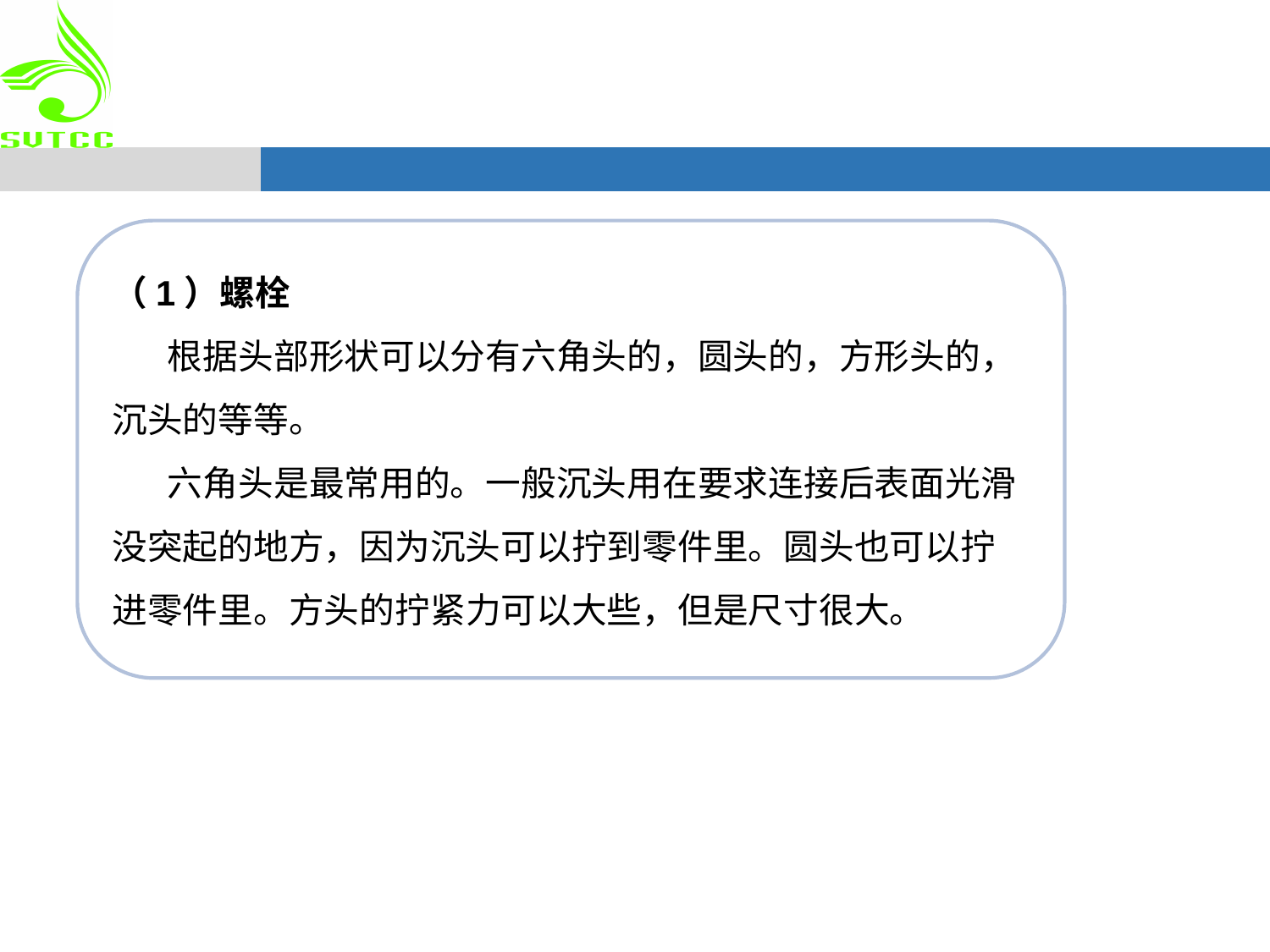

（1）螺栓
      根据头部形状可以分有六角头的，圆头的，方形头的，沉头的等等。
      六角头是最常用的。一般沉头用在要求连接后表面光滑没突起的地方，因为沉头可以拧到零件里。圆头也可以拧进零件里。方头的拧紧力可以大些，但是尺寸很大。